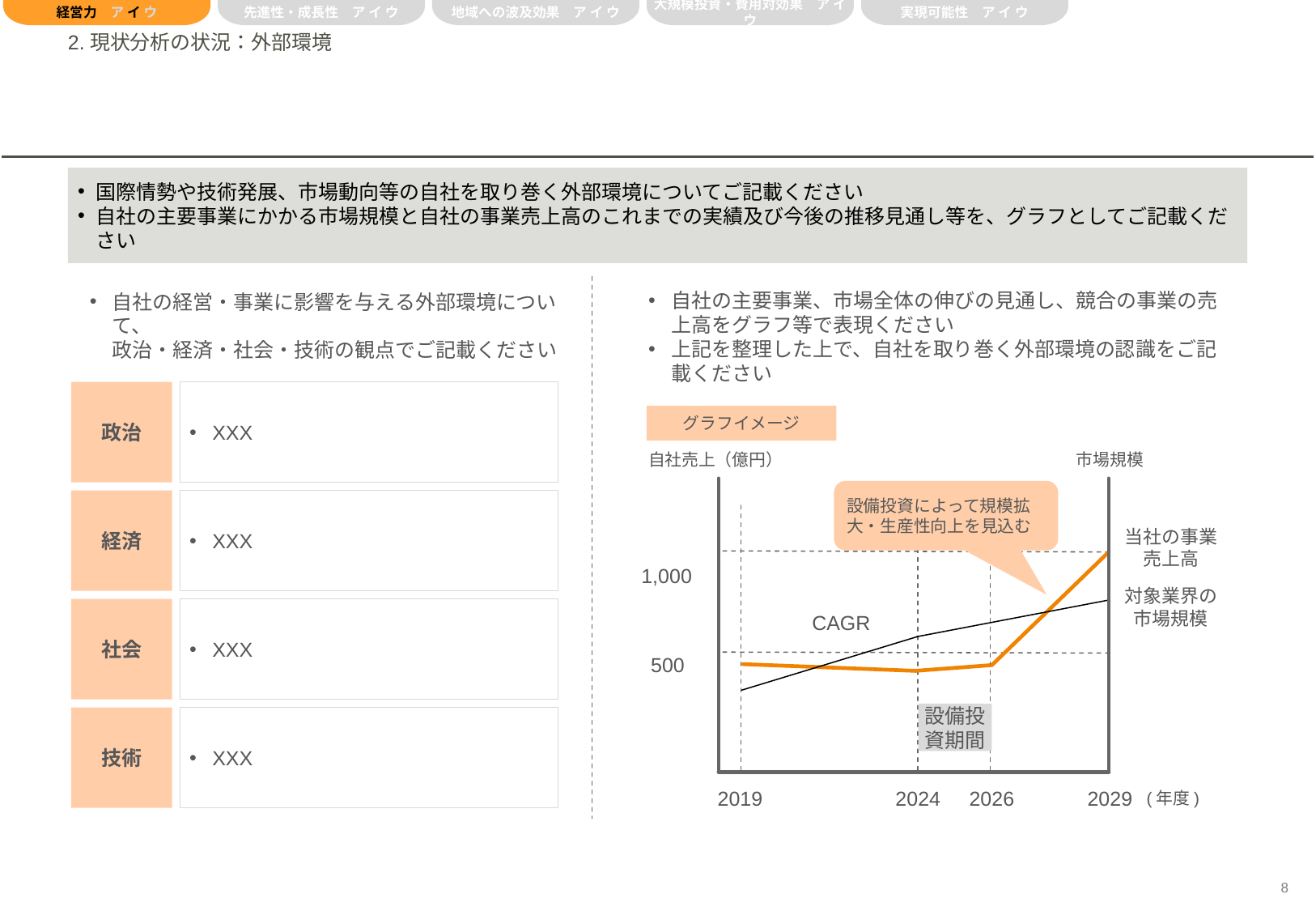

経営力　ア イ ウ
先進性・成長性　ア イ ウ
地域への波及効果　ア イ ウ
大規模投資・費用対効果　ア イ ウ
実現可能性　ア イ ウ
# 2.現状分析の状況：外部環境

国際情勢や技術発展、市場動向等の自社を取り巻く外部環境についてご記載ください
自社の主要事業にかかる市場規模と自社の事業売上高のこれまでの実績及び今後の推移見通し等を、グラフとしてご記載ください
自社の経営・事業に影響を与える外部環境について、
政治・経済・社会・技術の観点でご記載ください
自社の主要事業、市場全体の伸びの見通し、競合の事業の売上高をグラフ等で表現ください
上記を整理した上で、自社を取り巻く外部環境の認識をご記載ください
政治
経済
社会
技術
XXX
XXX
XXX
XXX
グラフイメージ
自社売上（億円）
市場規模
設備投資によって規模拡大・生産性向上を見込む
当社の事業売上高
1,000
対象業界の市場規模
CAGR
500
設備投資期間
(年度)
2019
2024
2026
2029